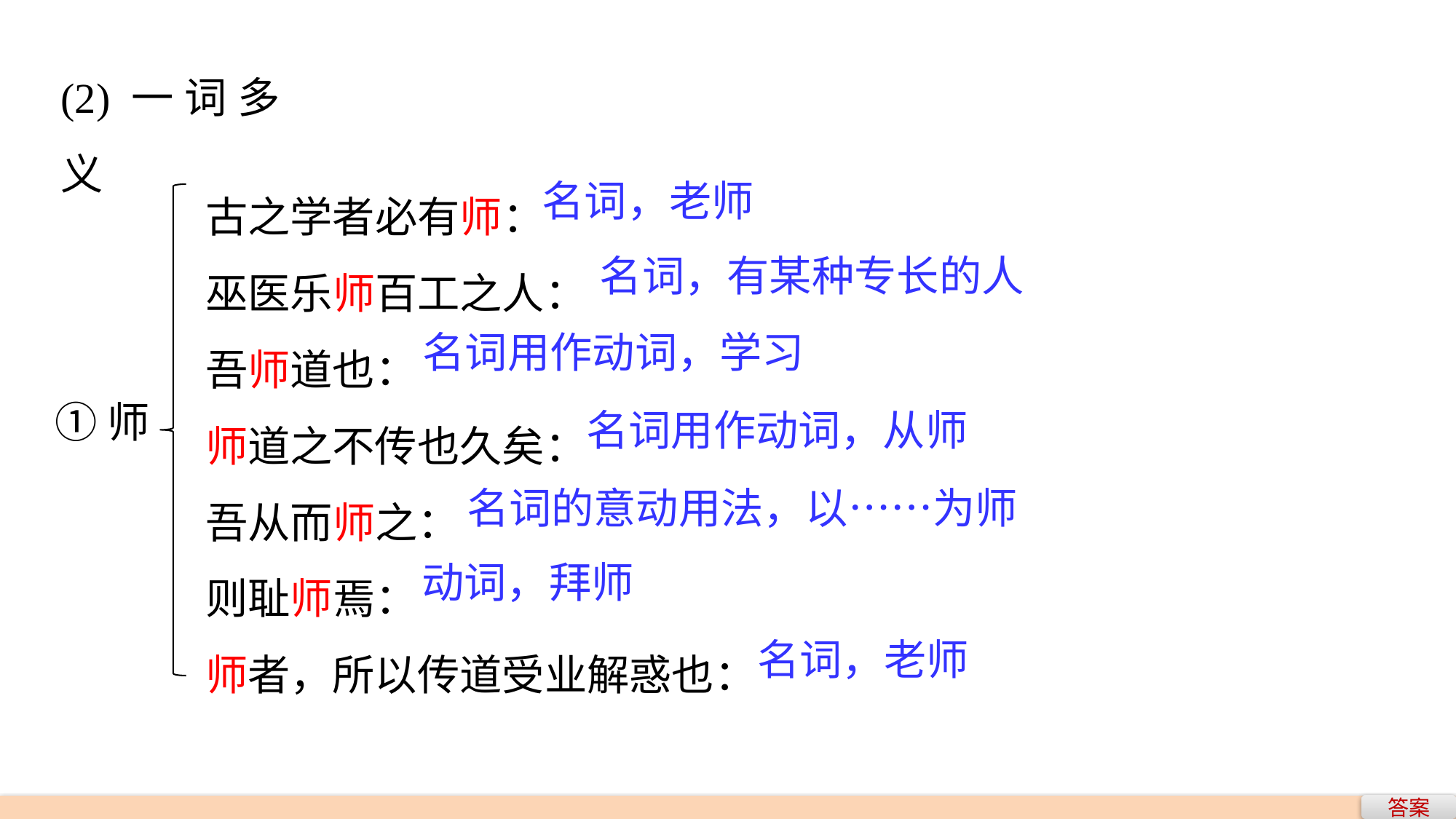

(2)一词多义
古之学者必有师：
巫医乐师百工之人：
吾师道也：
师道之不传也久矣：
吾从而师之：
则耻师焉：
师者，所以传道受业解惑也：
名词，老师

名词，有某种专长的人
名词用作动词，学习
①师
名词用作动词，从师
名词的意动用法，以……为师
动词，拜师
名词，老师
答案